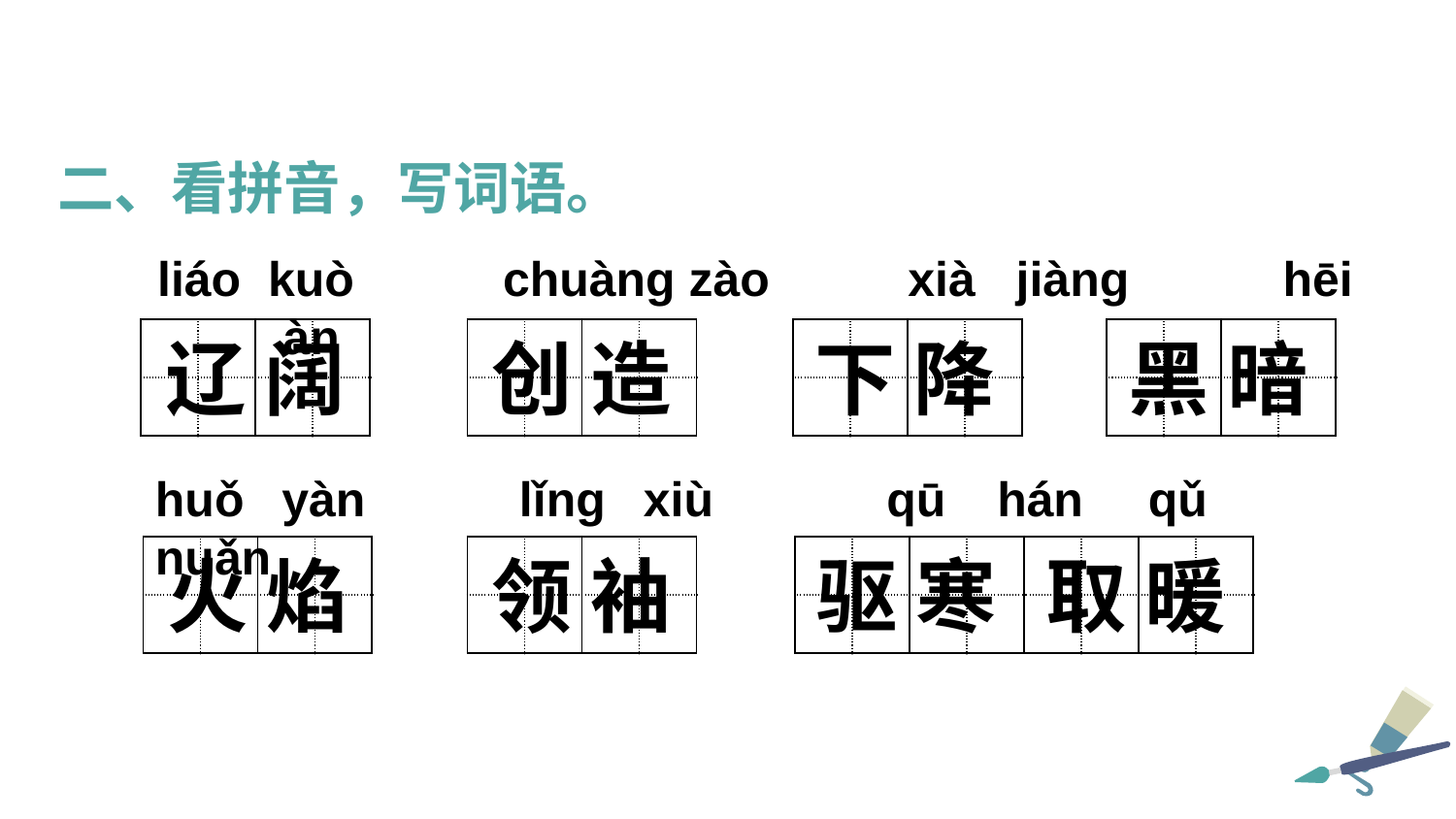

二、看拼音，写词语。

liáo  kuò           chuànɡ zào　      xià   jiànɡ      　hēi     àn
|  |  |  |  |
| --- | --- | --- | --- |
|  |  |  |  |
|  |  |  |  |
| --- | --- | --- | --- |
|  |  |  |  |
|  |  |  |  |
| --- | --- | --- | --- |
|  |  |  |  |
|  |  |  |  |
| --- | --- | --- | --- |
|  |  |  |  |
辽 阔
创 造
下 降
黑 暗
huǒ  yàn         lǐnɡ  xiù            qū   hán    qǔ  nuǎn
|  |  |  |  |
| --- | --- | --- | --- |
|  |  |  |  |
|  |  |  |  |
| --- | --- | --- | --- |
|  |  |  |  |
|  |  |  |  |
| --- | --- | --- | --- |
|  |  |  |  |
|  |  |  |  |
| --- | --- | --- | --- |
|  |  |  |  |
火 焰
领 袖
驱 寒
取 暖